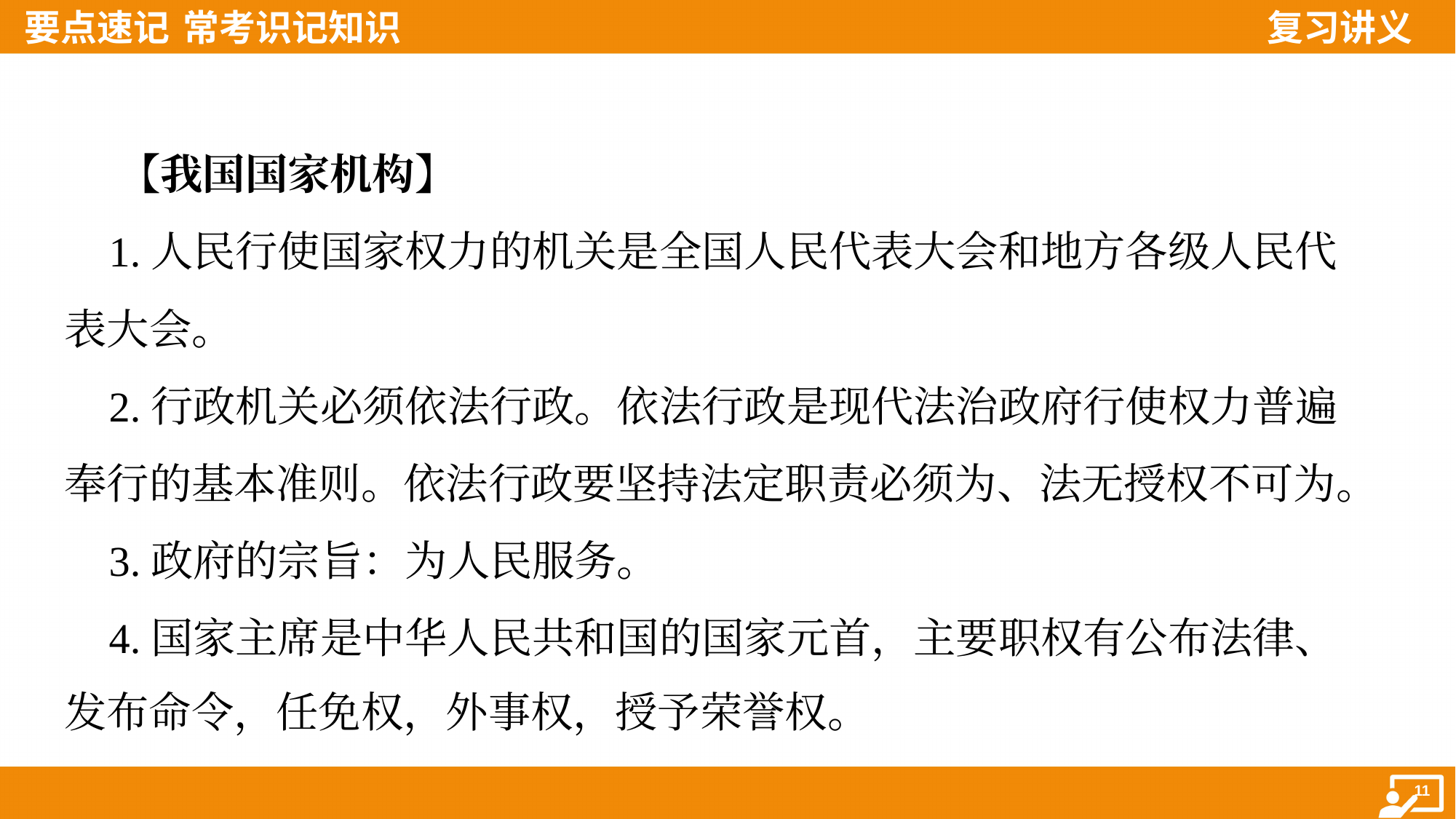

【我国国家机构】
    1.人民行使国家权力的机关是全国人民代表大会和地方各级人民代
表大会。
    2.行政机关必须依法行政。依法行政是现代法治政府行使权力普遍
奉行的基本准则。依法行政要坚持法定职责必须为、法无授权不可为。
    3.政府的宗旨：为人民服务。
    4.国家主席是中华人民共和国的国家元首，主要职权有公布法律、
发布命令，任免权，外事权，授予荣誉权。